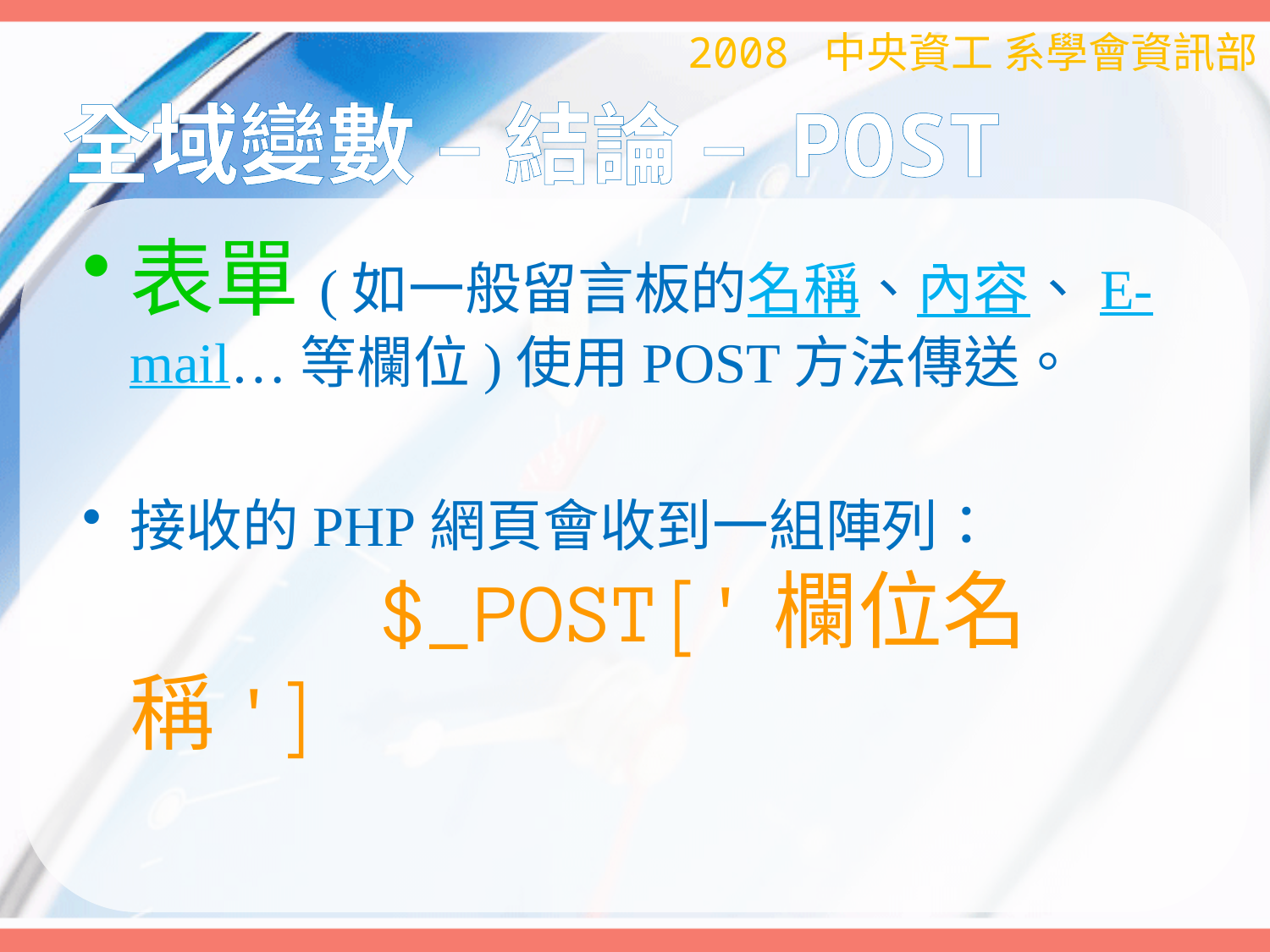

2008 中央資工 系學會資訊部
# 全域變數 – 結論 – POST

表單(如一般留言板的名稱、內容、E-mail…等欄位)使用POST方法傳送。

接收的PHP網頁會收到一組陣列：
		$_POST['欄位名稱']